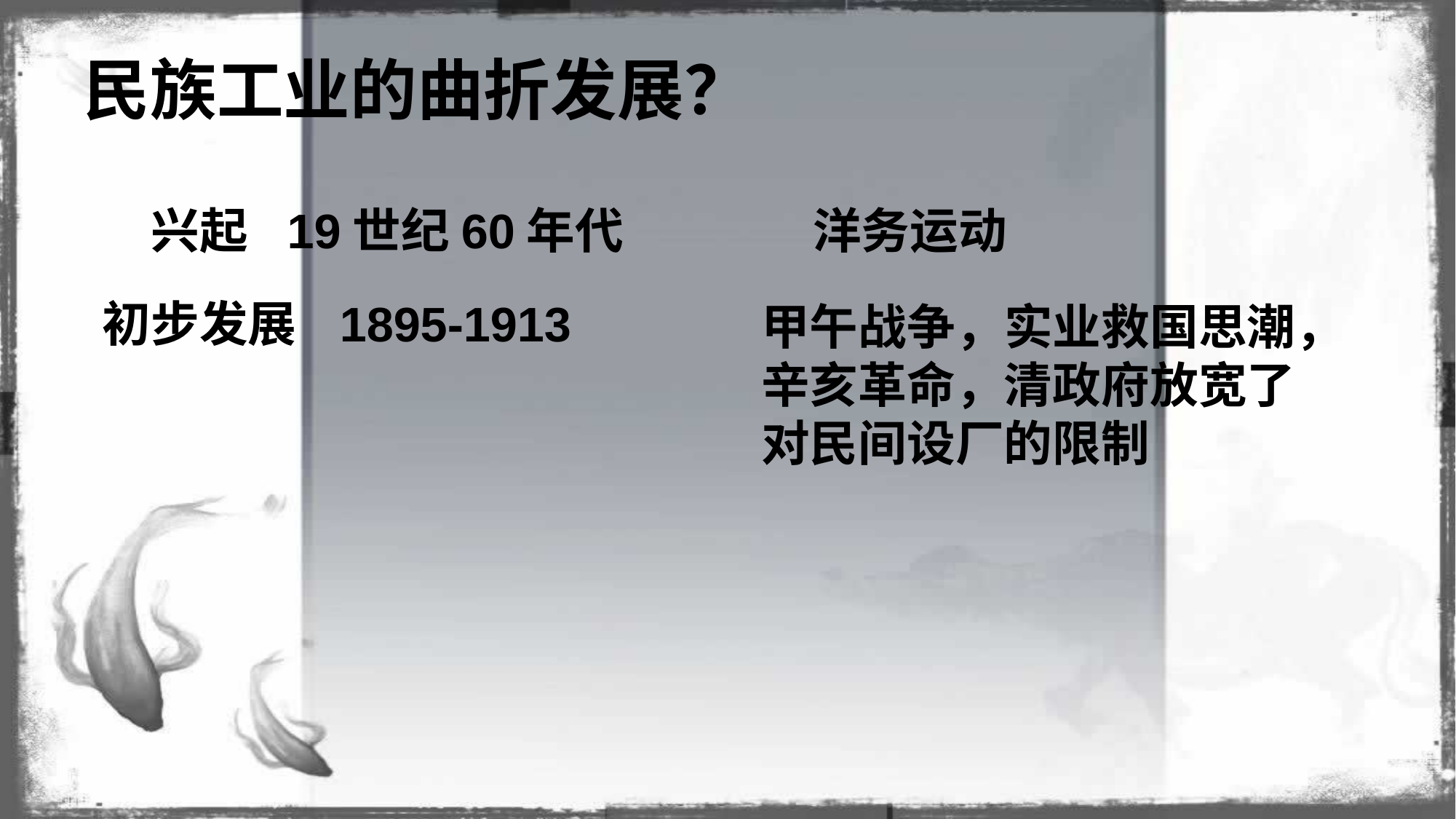

# 民族工业的曲折发展？

兴起
19世纪60年代
洋务运动
初步发展
1895-1913
甲午战争，实业救国思潮，
辛亥革命，清政府放宽了
对民间设厂的限制